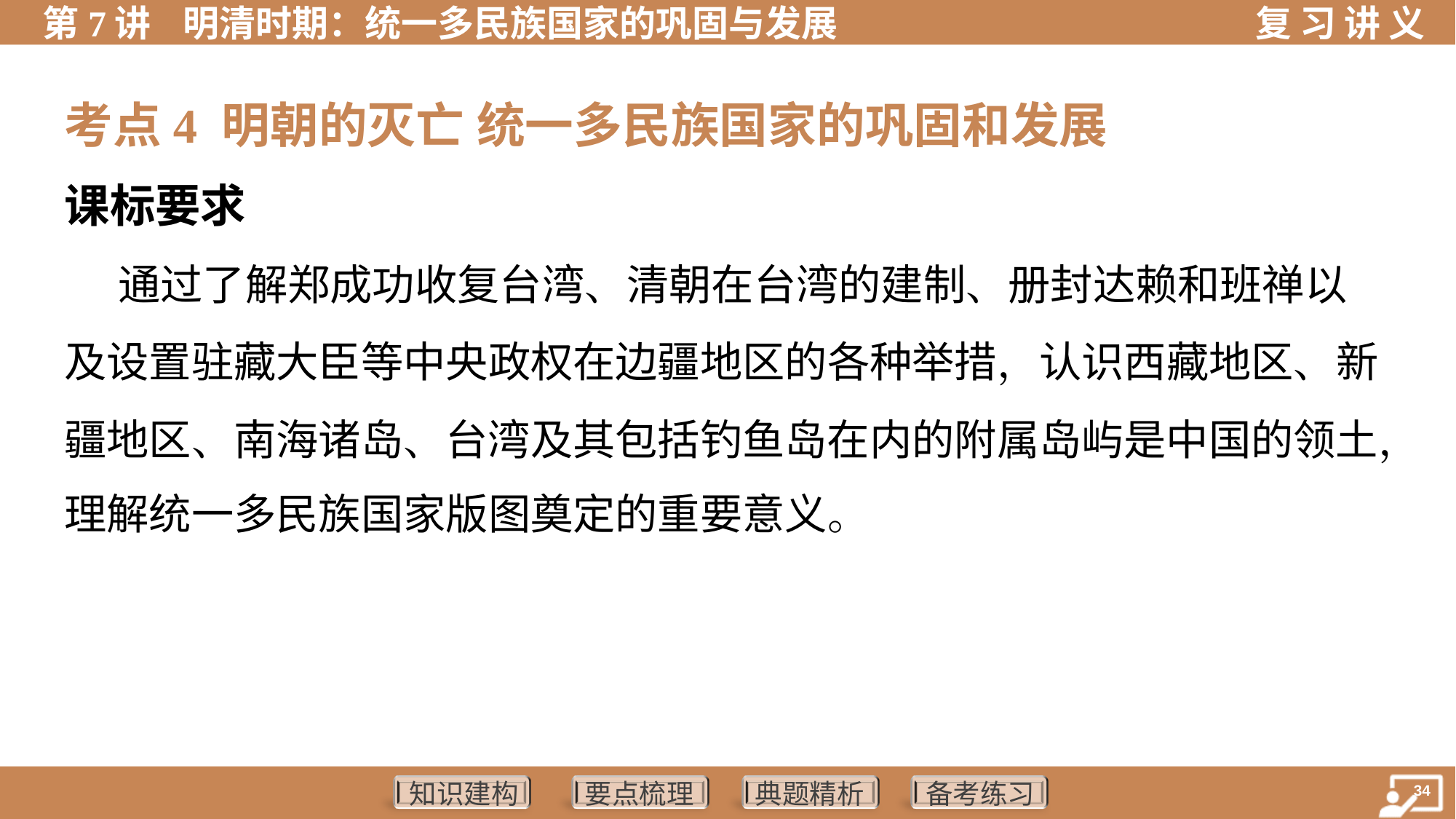

考点4 明朝的灭亡 统一多民族国家的巩固和发展
课标要求
    通过了解郑成功收复台湾、清朝在台湾的建制、册封达赖和班禅以
及设置驻藏大臣等中央政权在边疆地区的各种举措，认识西藏地区、新
疆地区、南海诸岛、台湾及其包括钓鱼岛在内的附属岛屿是中国的领土，
理解统一多民族国家版图奠定的重要意义。